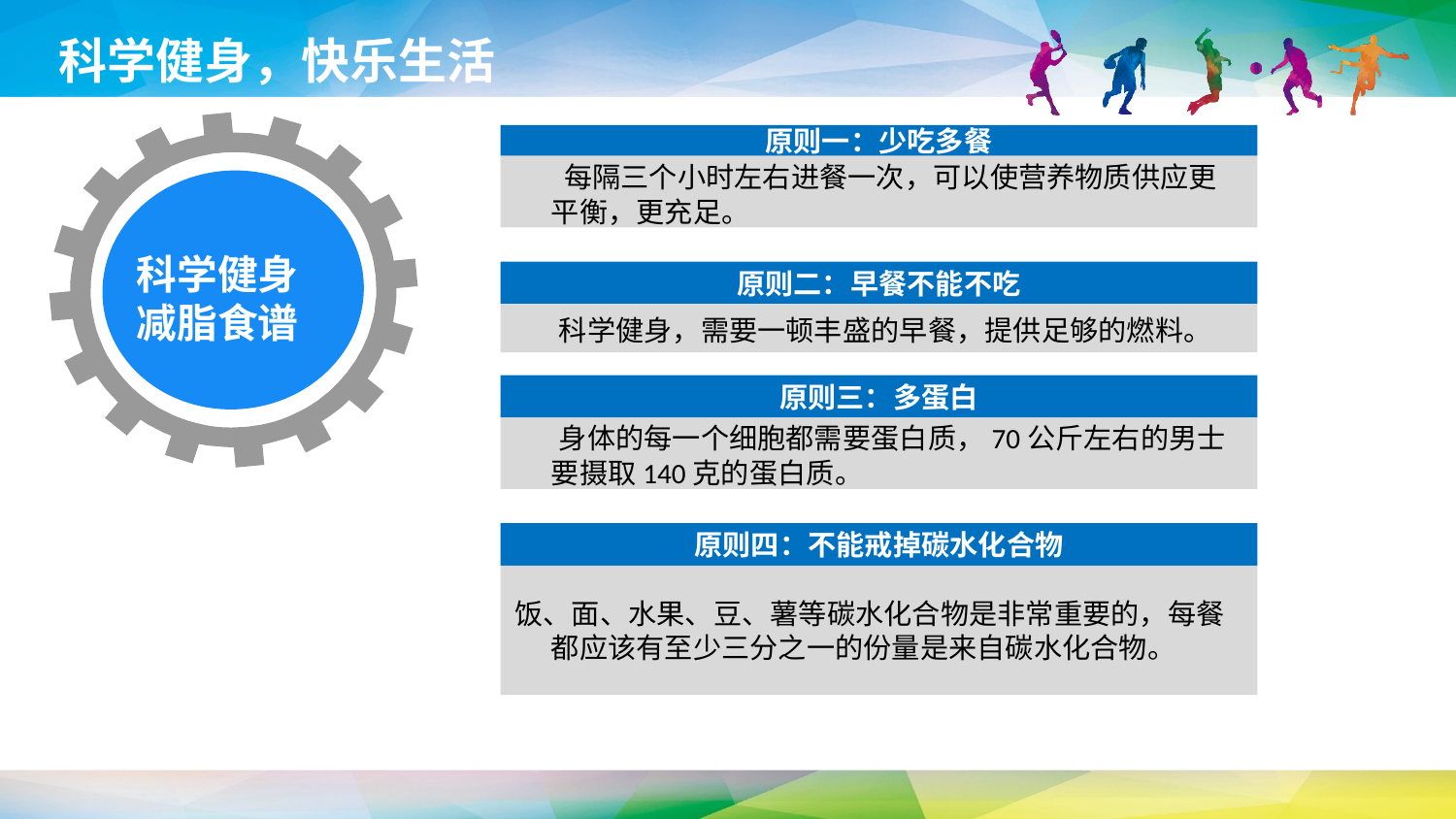

科学健身，快乐生活

原则一：少吃多餐
      每隔三个小时左右进餐一次，可以使营养物质供应更平衡，更充足。

科学健身
减脂食谱
原则二：早餐不能不吃
     科学健身，需要一顿丰盛的早餐，提供足够的燃料。
原则三：多蛋白
     身体的每一个细胞都需要蛋白质，70公斤左右的男士要摄取140克的蛋白质。
原则四：不能戒掉碳水化合物
饭、面、水果、豆、薯等碳水化合物是非常重要的，每餐都应该有至少三分之一的份量是来自碳水化合物。
延时符